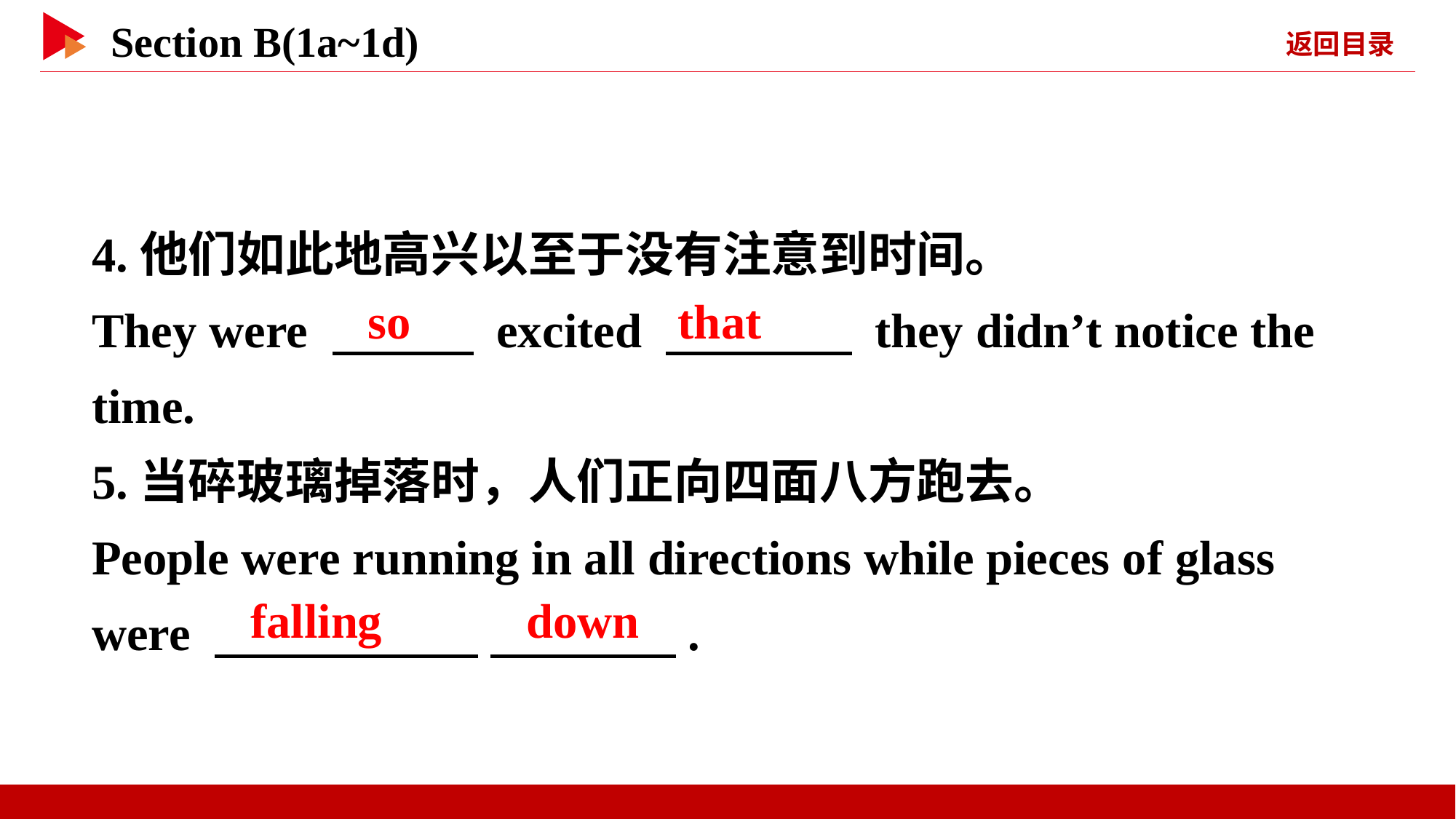

4.他们如此地高兴以至于没有注意到时间。
They were 　    　 excited 　        　 they didn’t notice the time.
5.当碎玻璃掉落时，人们正向四面八方跑去。
People were running in all directions while pieces of glass were 　               　 　        　.
so
that
falling 　 　down